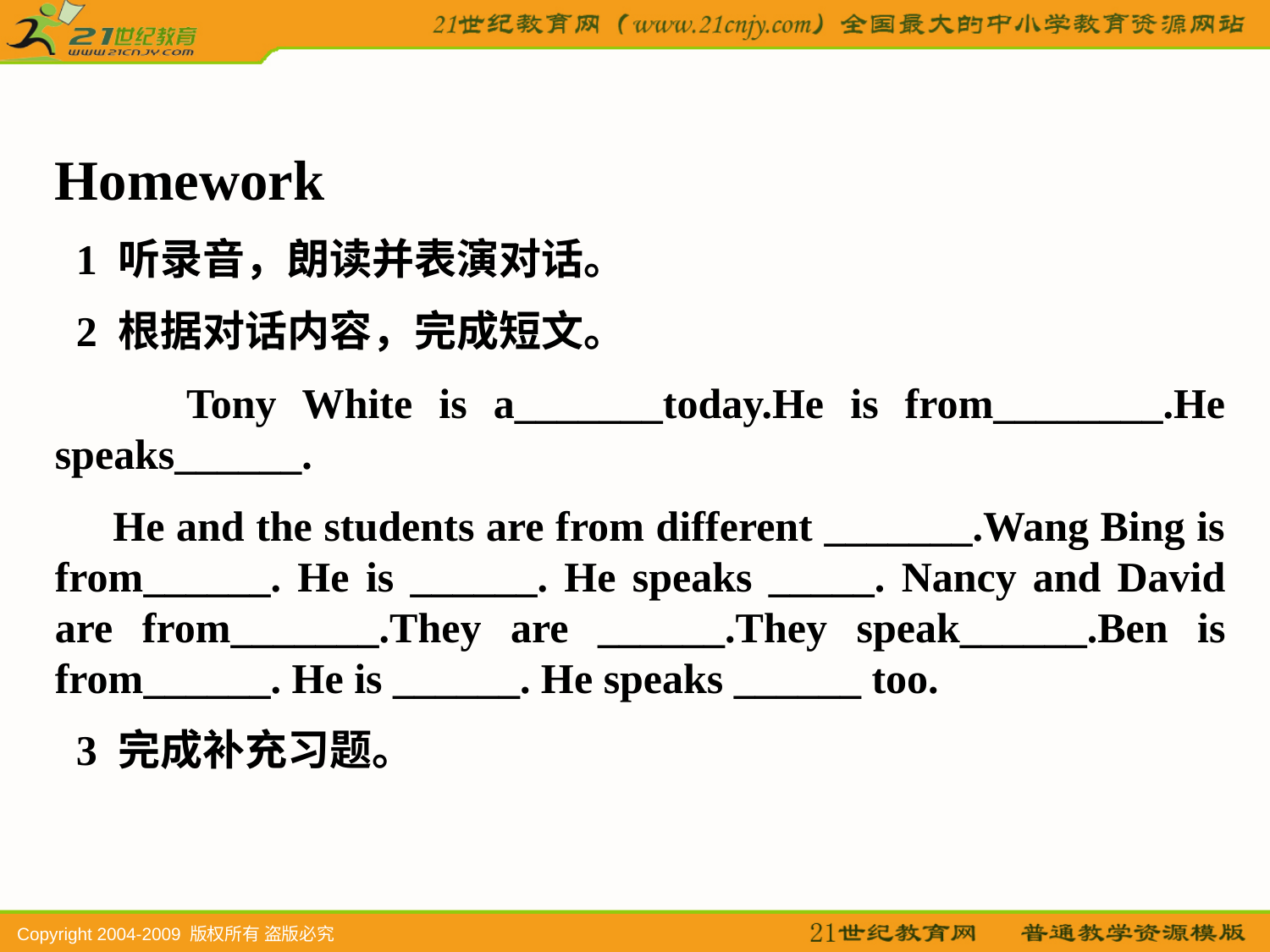

Homework
  1 听录音，朗读并表演对话。
  2 根据对话内容，完成短文。
     Tony White is a_______today.He is from________.He speaks______.
     He and the students are from different _______.Wang Bing is from______. He is ______. He speaks _____. Nancy and David are from_______.They are ______.They speak______.Ben is from______. He is ______. He speaks ______ too.
  3 完成补充习题。